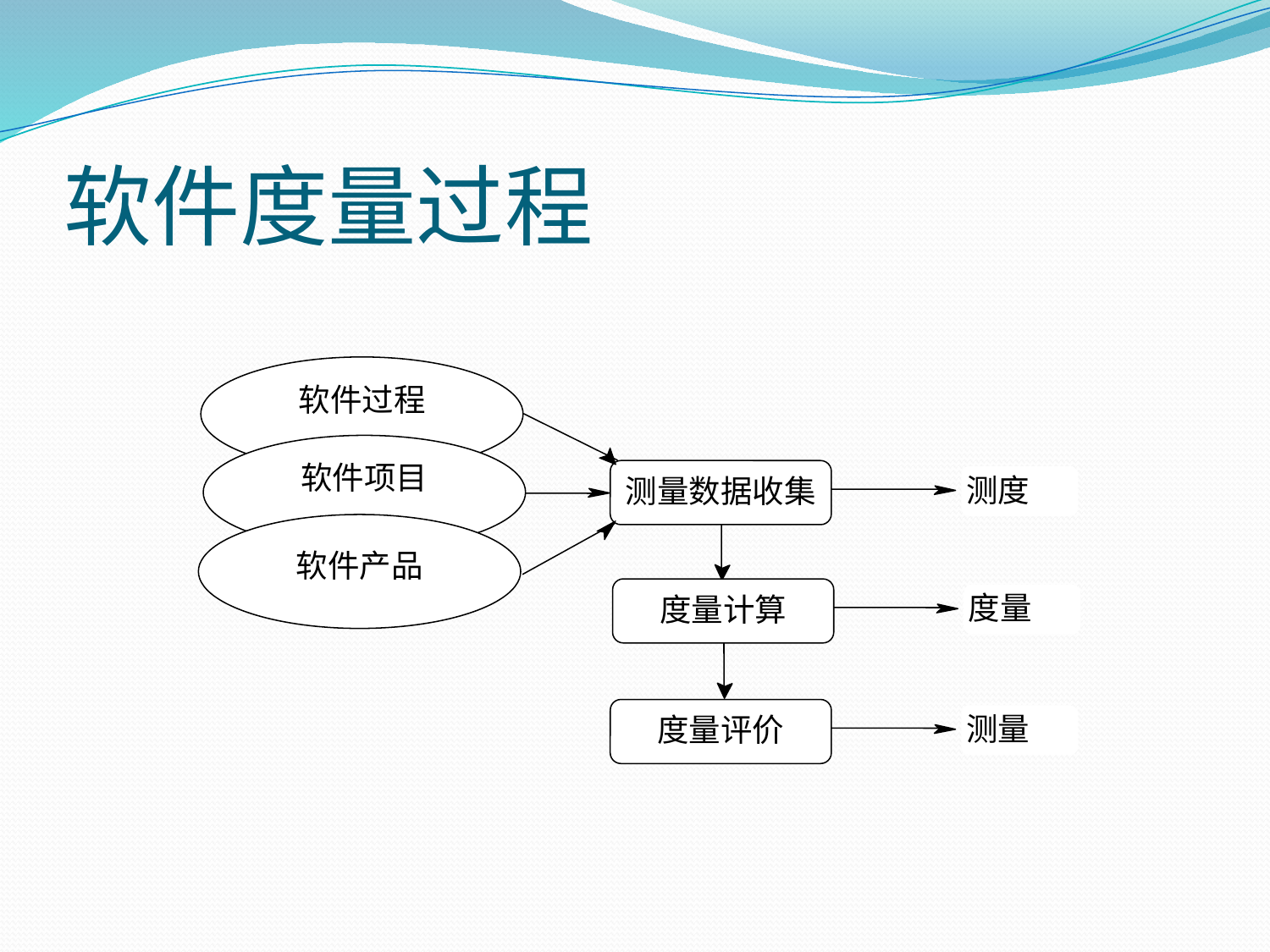

# 软件度量过程
软件过程

软件项目

软件产品

测量数据收集
测度

度量计算
度量

度量评价
测量